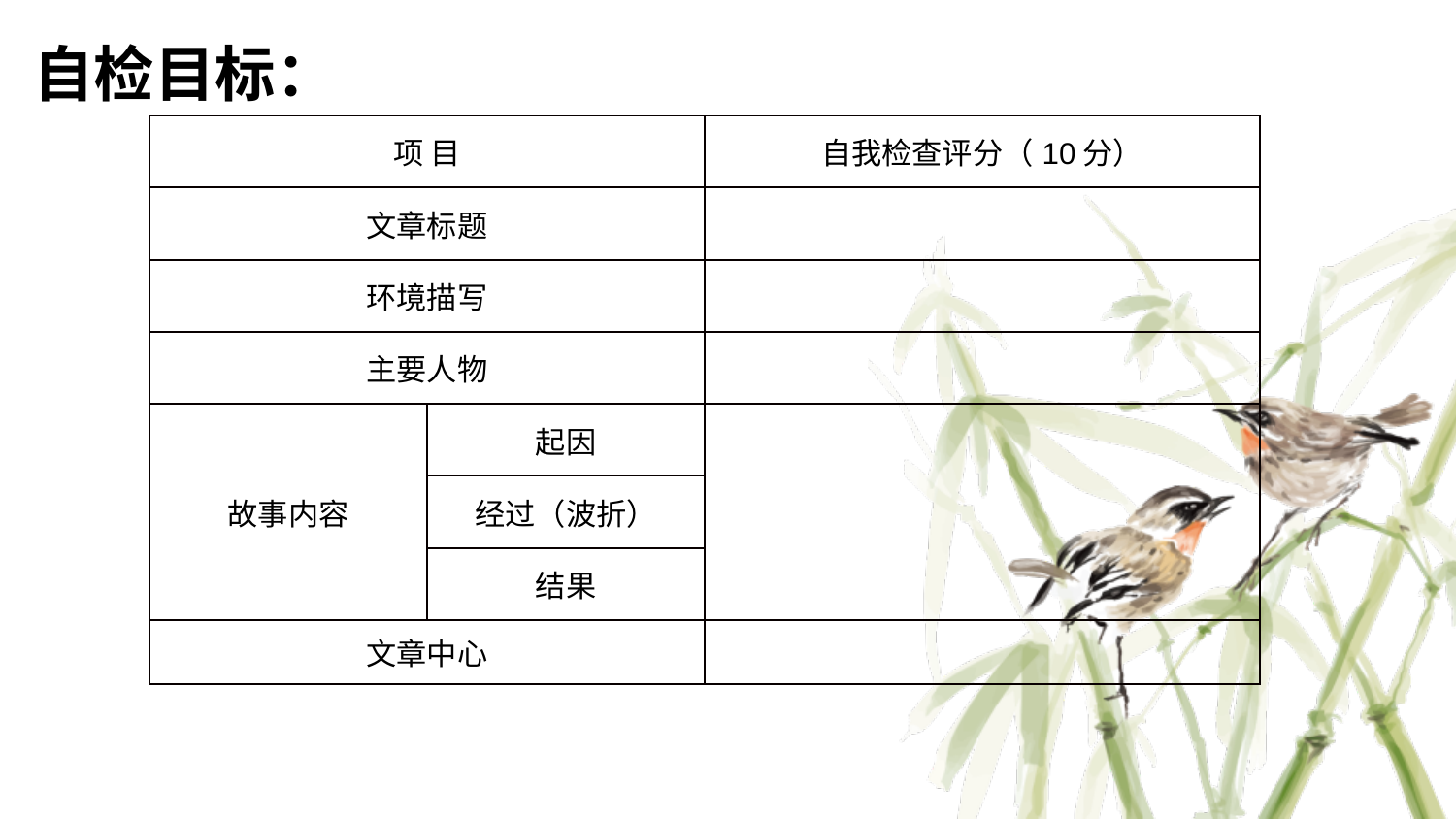

自检目标：
| 项 目 |  | 自我检查评分（10分） |
| --- | --- | --- |
| 文章标题 |  |  |
| 环境描写 |  |  |
| 主要人物 |  |  |
| 故事内容 | 起因 |  |
|  | 经过（波折） |  |
|  | 结果 |  |
| 文章中心 |  |  |